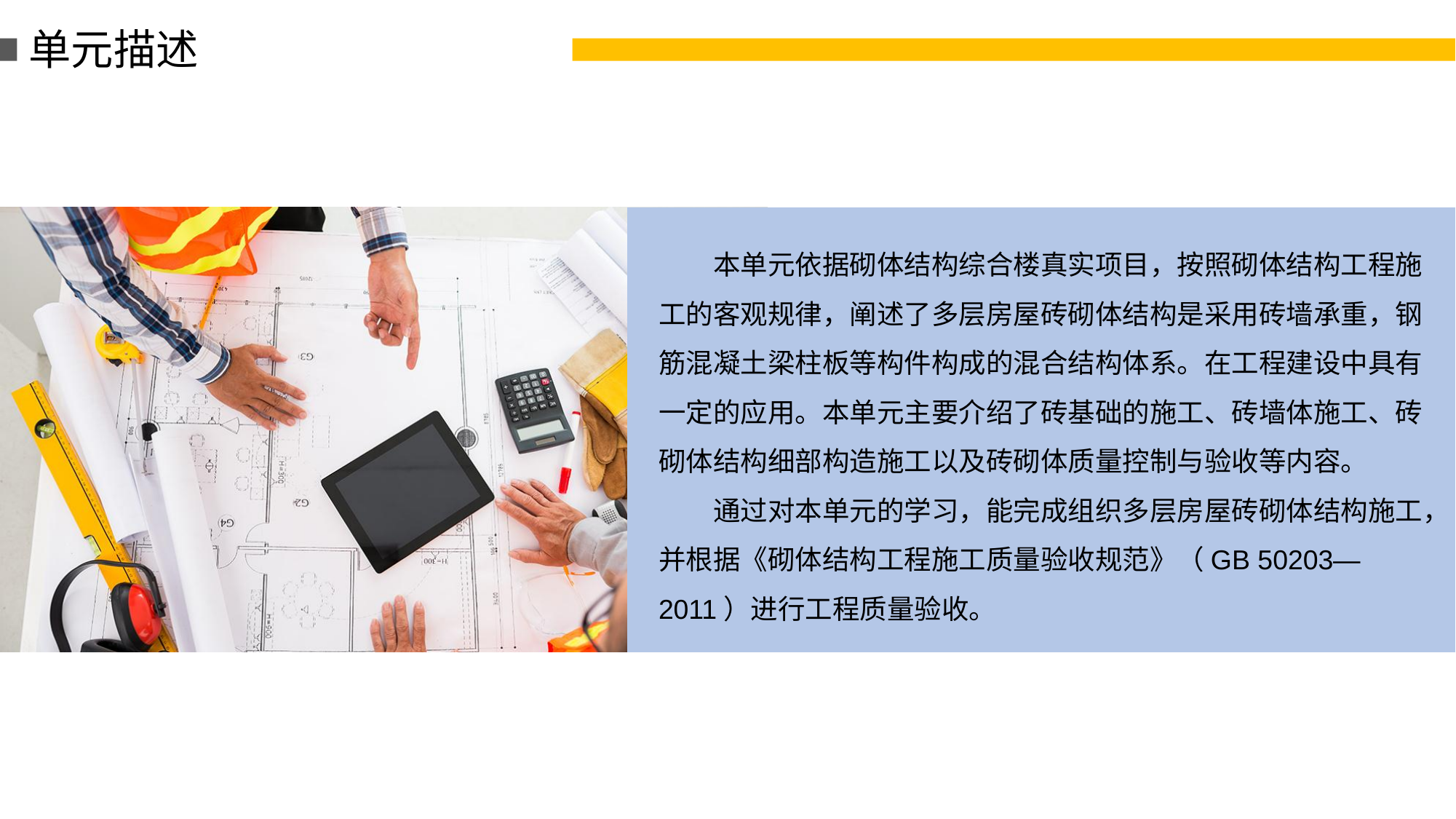

单元描述

本单元依据砌体结构综合楼真实项目，按照砌体结构工程施工的客观规律，阐述了多层房屋砖砌体结构是采用砖墙承重，钢筋混凝土梁柱板等构件构成的混合结构体系。在工程建设中具有一定的应用。本单元主要介绍了砖基础的施工、砖墙体施工、砖砌体结构细部构造施工以及砖砌体质量控制与验收等内容。
通过对本单元的学习，能完成组织多层房屋砖砌体结构施工，并根据《砌体结构工程施工质量验收规范》（GB 50203—2011）进行工程质量验收。